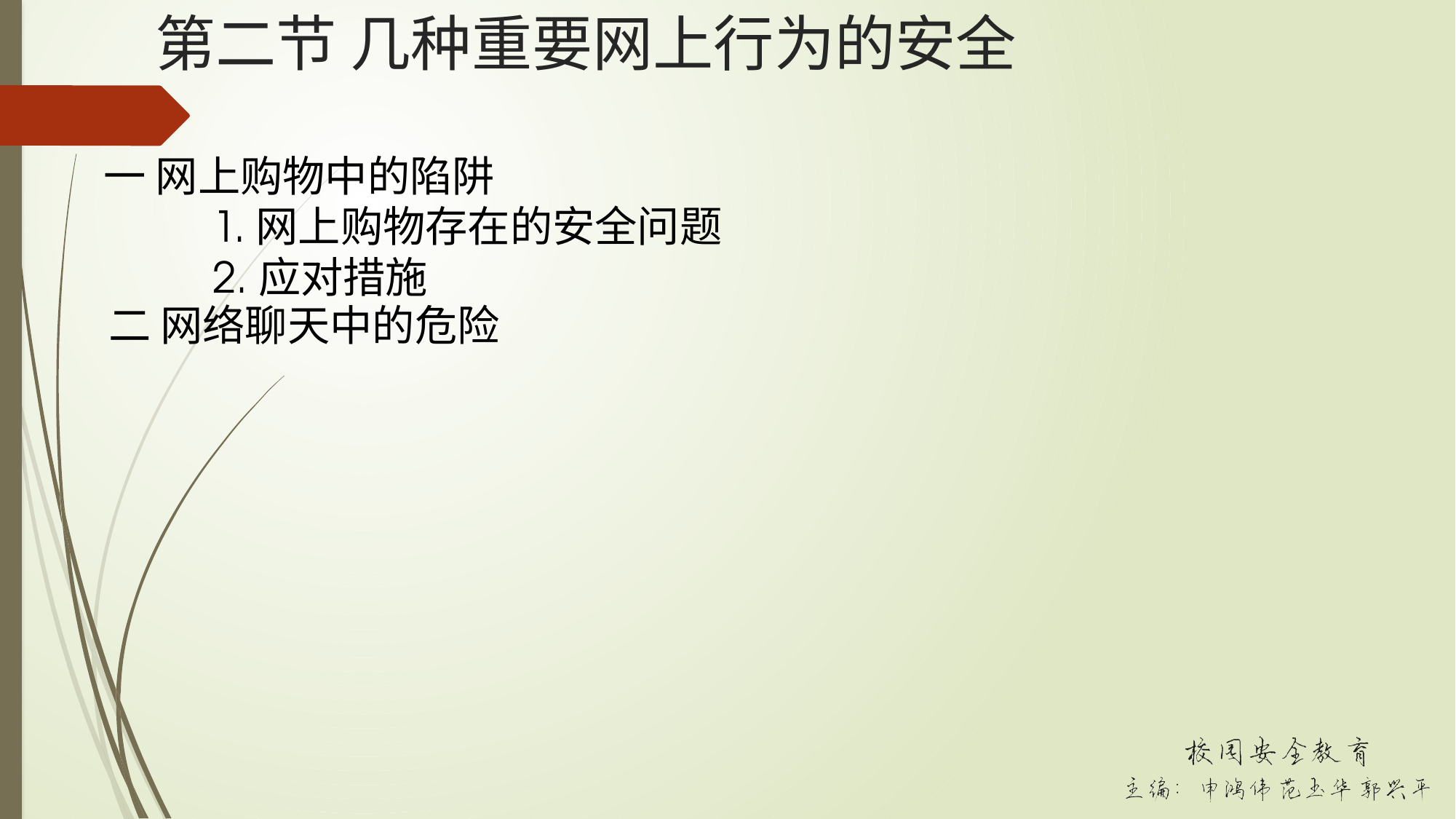

# 第二节 几种重要网上行为的安全
一 网上购物中的陷阱
	1.网上购物存在的安全问题
	2.应对措施
二 网络聊天中的危险